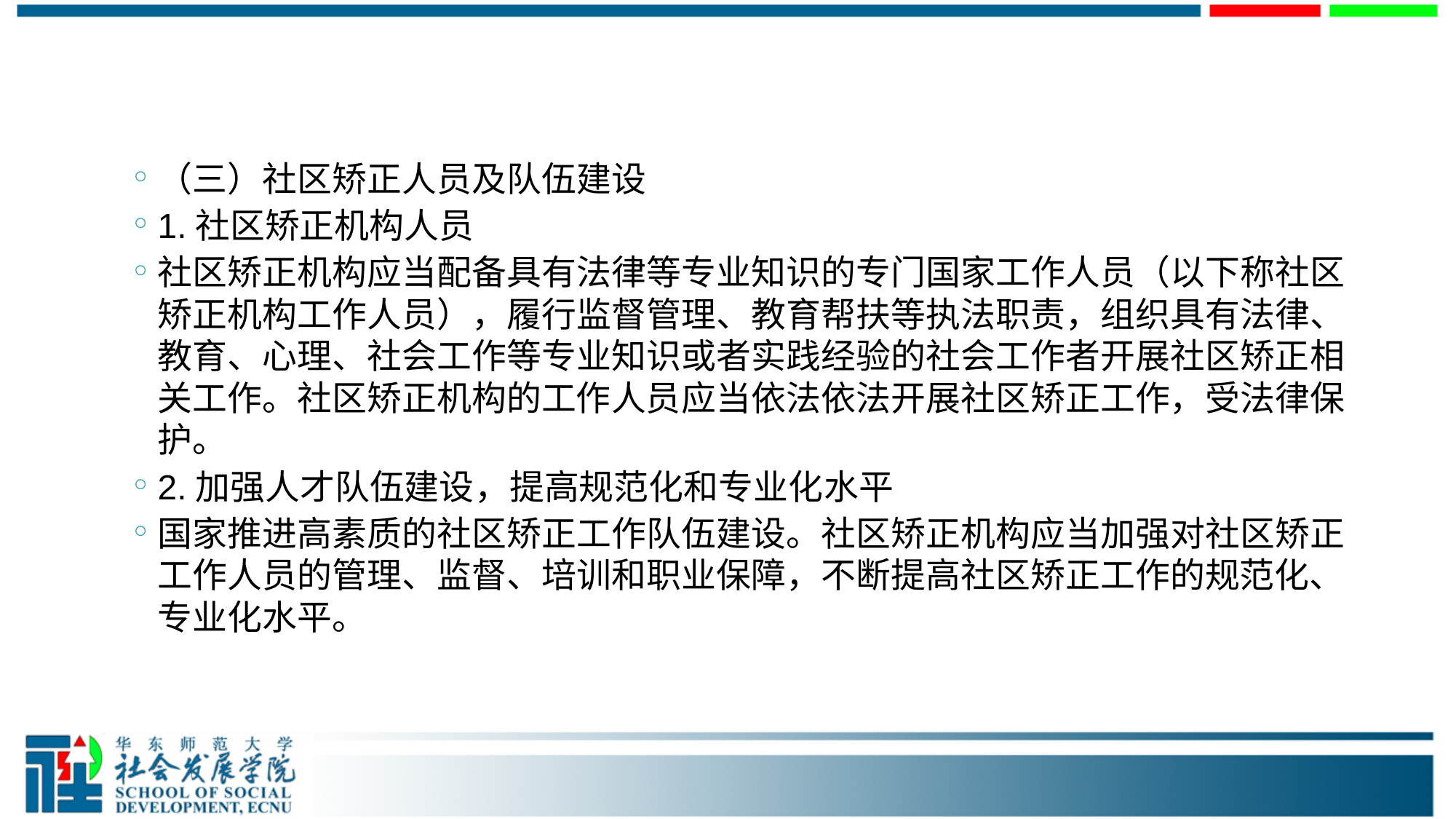

#
（三）社区矫正人员及队伍建设
1.社区矫正机构人员
社区矫正机构应当配备具有法律等专业知识的专门国家工作人员（以下称社区矫正机构工作人员），履行监督管理、教育帮扶等执法职责，组织具有法律、教育、心理、社会工作等专业知识或者实践经验的社会工作者开展社区矫正相关工作。社区矫正机构的工作人员应当依法依法开展社区矫正工作，受法律保护。
2.加强人才队伍建设，提高规范化和专业化水平
国家推进高素质的社区矫正工作队伍建设。社区矫正机构应当加强对社区矫正工作人员的管理、监督、培训和职业保障，不断提高社区矫正工作的规范化、专业化水平。